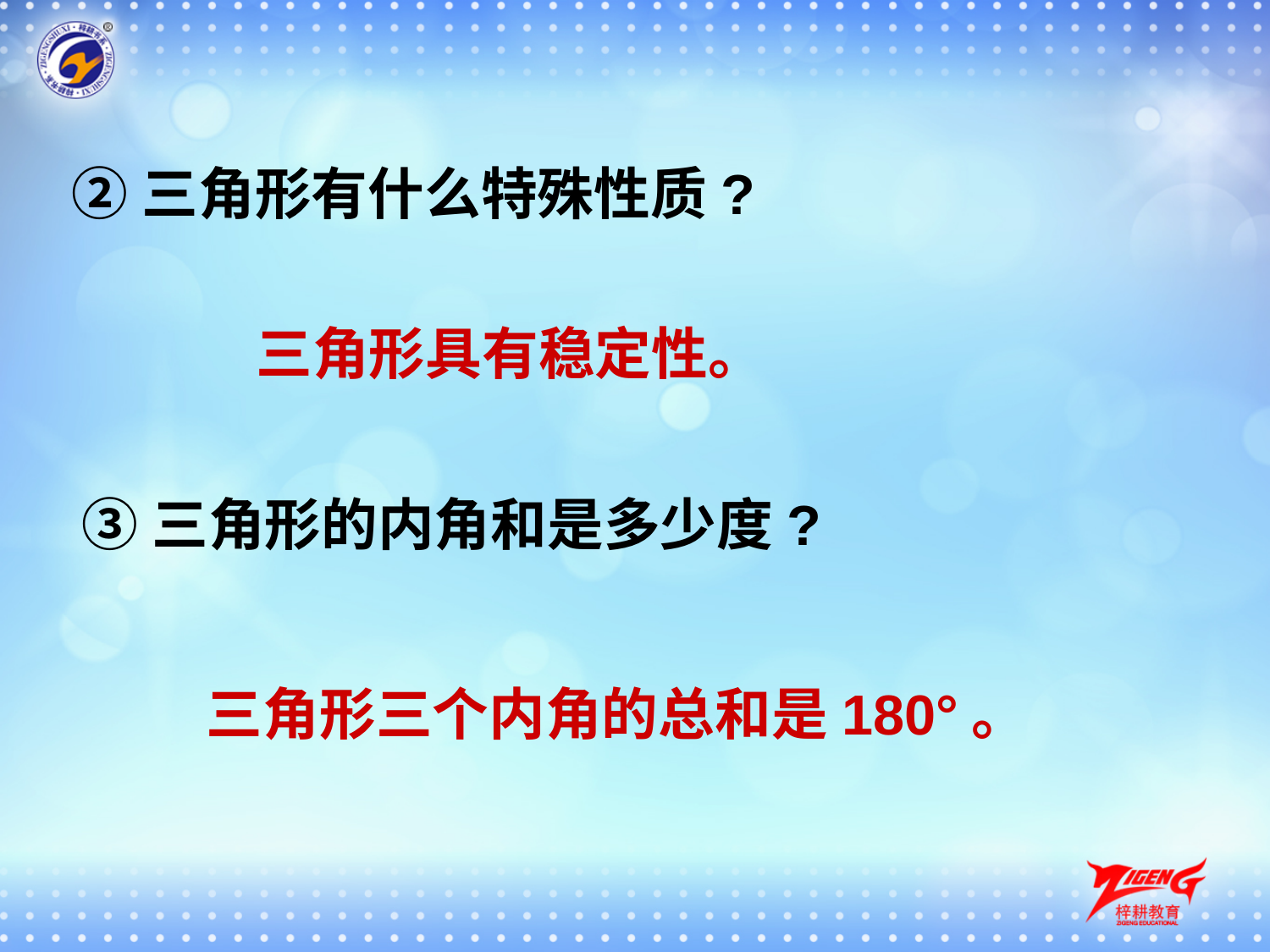

②三角形有什么特殊性质?
    三角形具有稳定性。
③三角形的内角和是多少度?
    三角形三个内角的总和是180°。